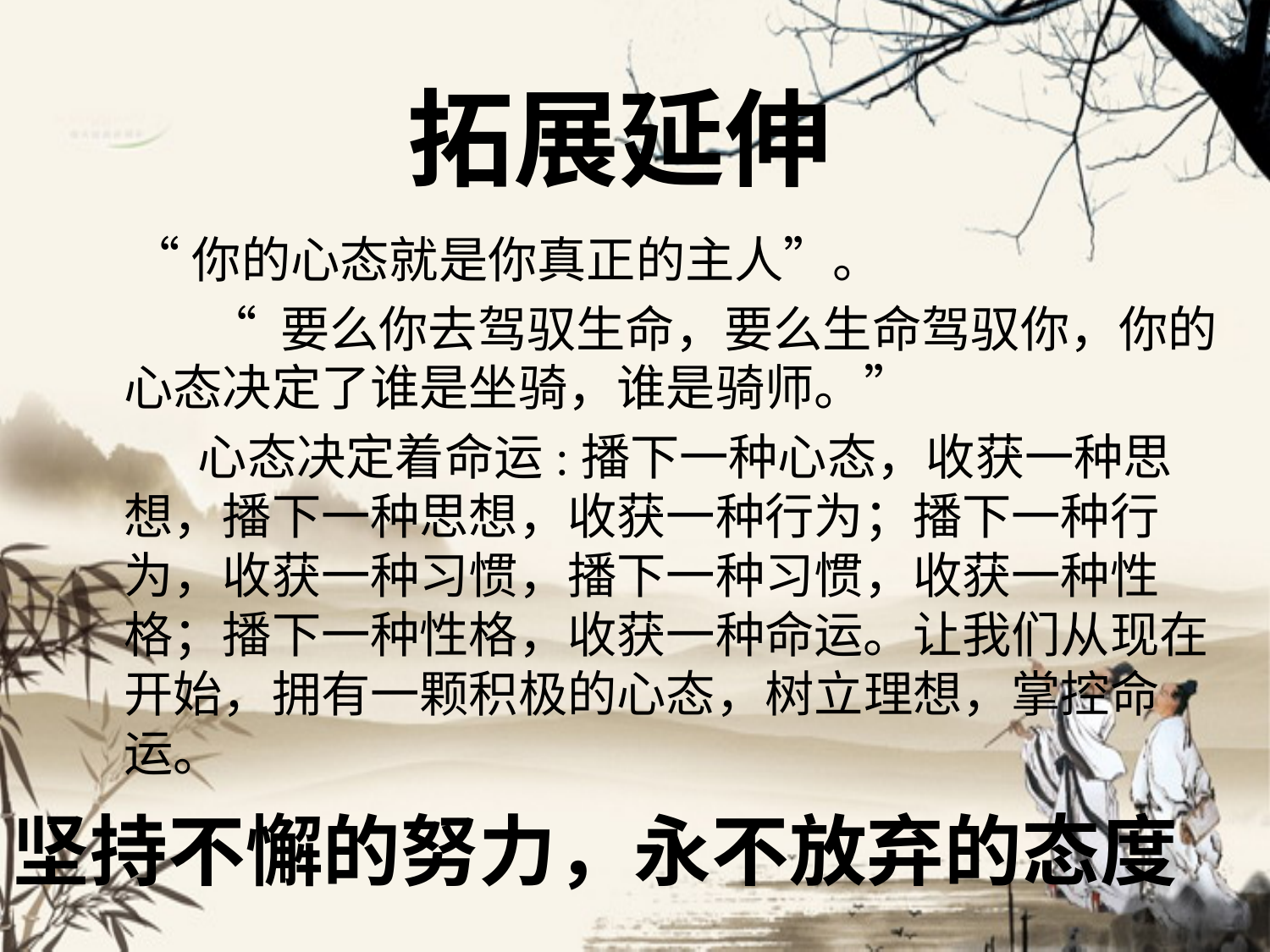

拓展延伸

       “你的心态就是你真正的主人”。
            “ 要么你去驾驭生命，要么生命驾驭你，你的心态决定了谁是坐骑，谁是骑师。”
          心态决定着命运:播下一种心态，收获一种思想，播下一种思想，收获一种行为；播下一种行为，收获一种习惯，播下一种习惯，收获一种性格；播下一种性格，收获一种命运。让我们从现在开始，拥有一颗积极的心态，树立理想，掌控命运。
坚持不懈的努力，永不放弃的态度